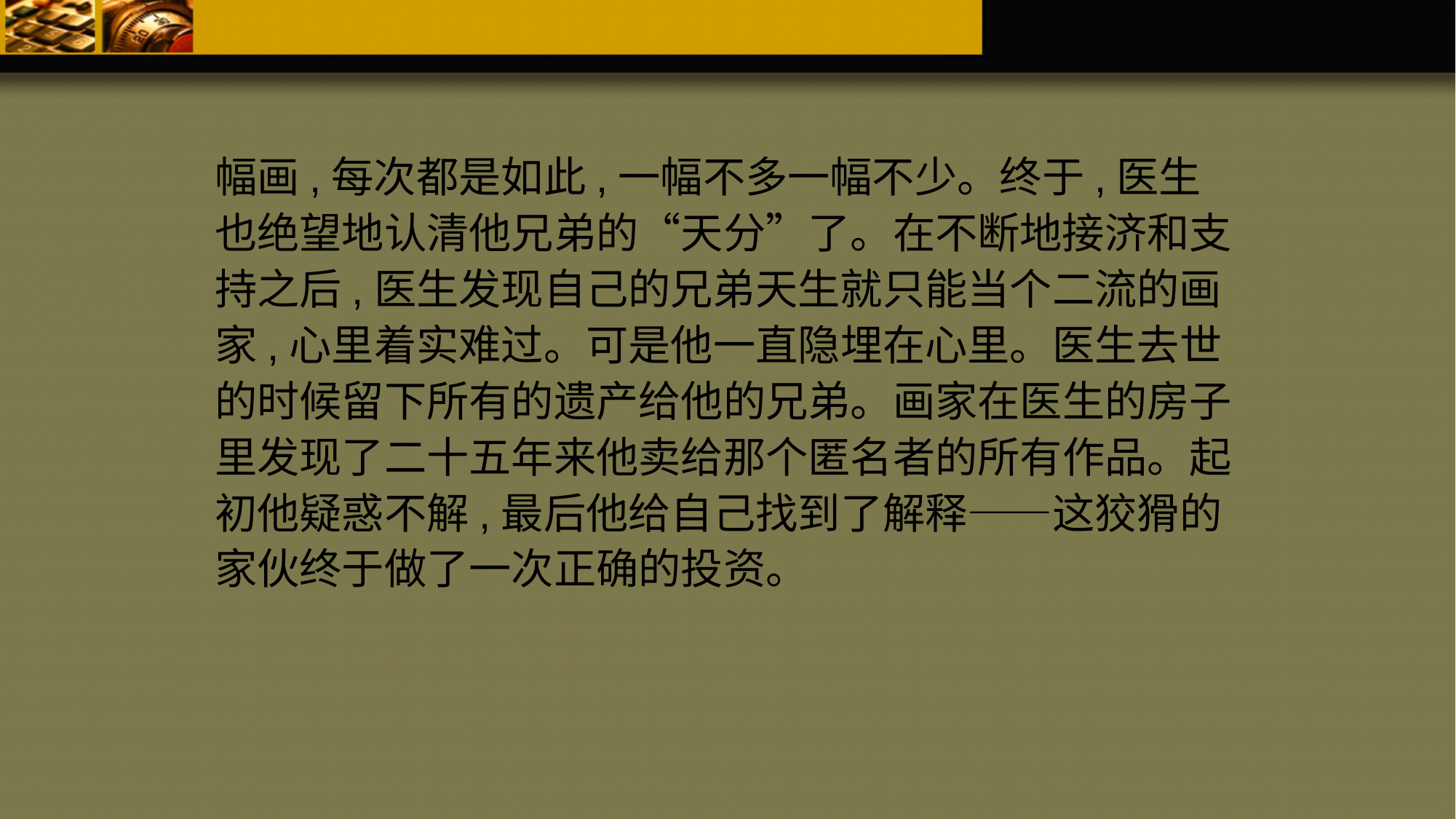

幅画,每次都是如此,一幅不多一幅不少。终于,医生也绝望地认清他兄弟的“天分”了。在不断地接济和支持之后,医生发现自己的兄弟天生就只能当个二流的画家,心里着实难过。可是他一直隐埋在心里。医生去世的时候留下所有的遗产给他的兄弟。画家在医生的房子里发现了二十五年来他卖给那个匿名者的所有作品。起初他疑惑不解,最后他给自己找到了解释——这狡猾的家伙终于做了一次正确的投资。